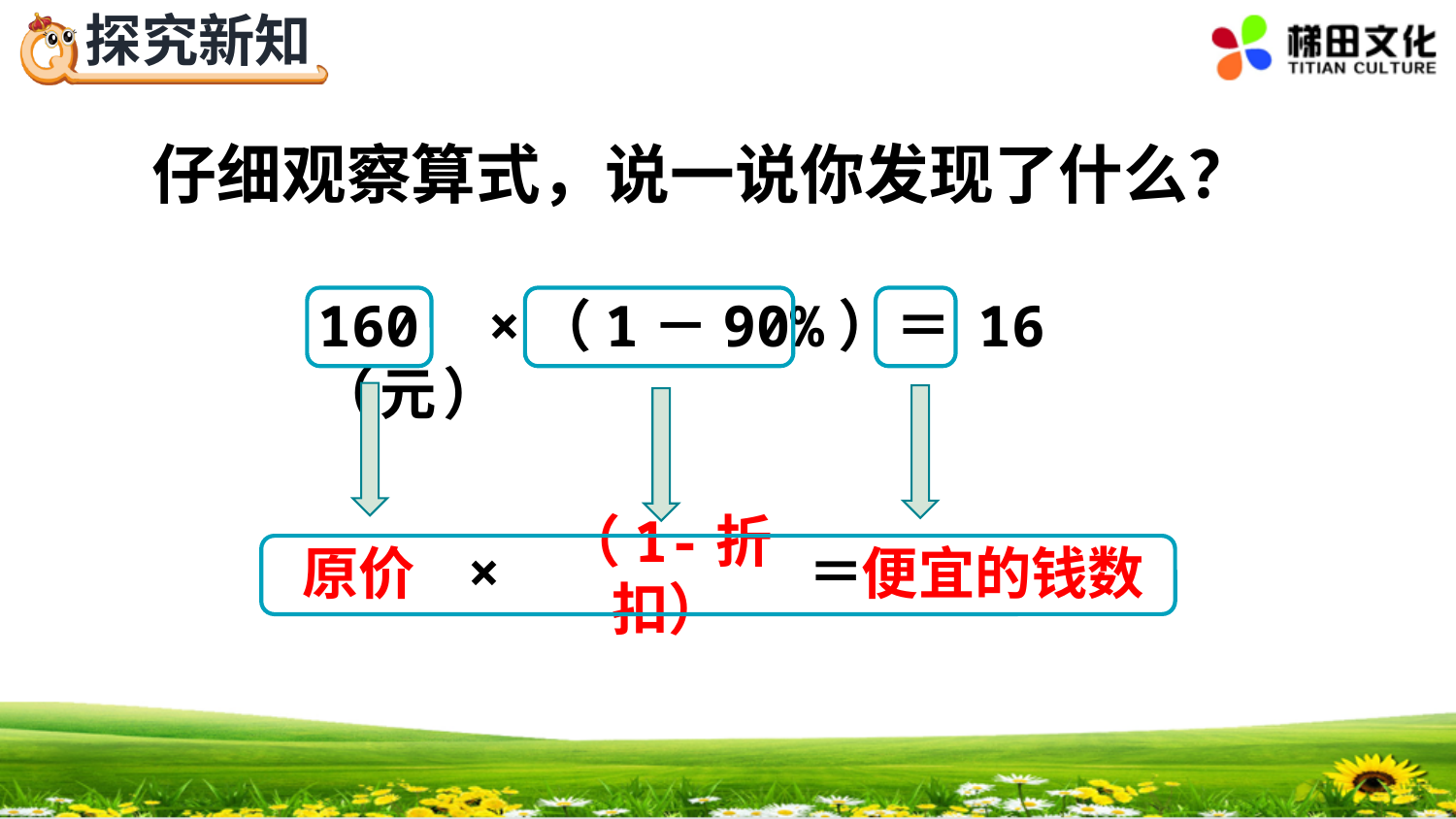

仔细观察算式，说一说你发现了什么？
160  ×（1－90%）＝ 16 （元）

×
＝

原价
便宜的钱数
（1-折扣）